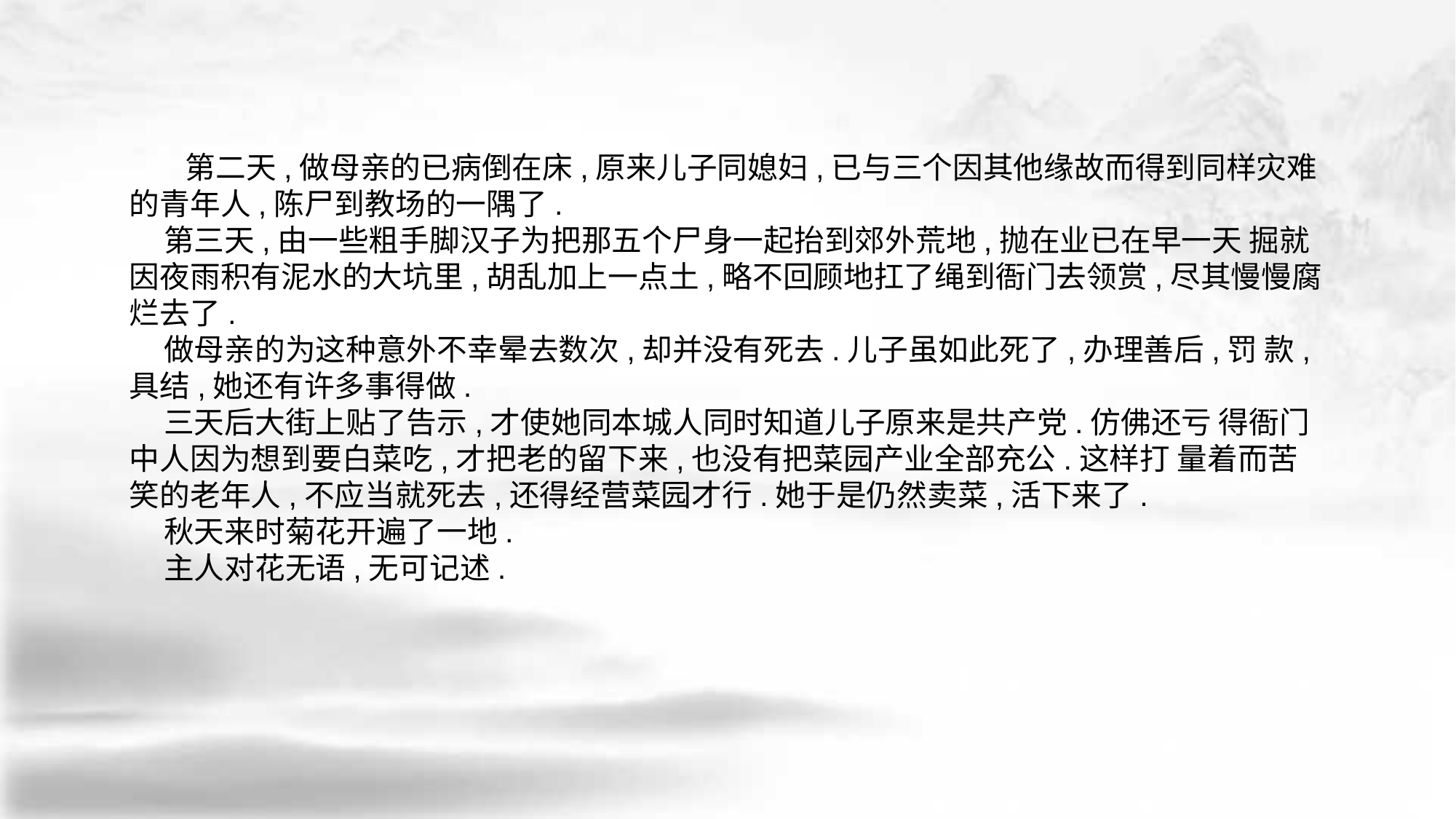

第二天,做母亲的已病倒在床,原来儿子同媳妇,已与三个因其他缘故而得到同样灾难的青年人,陈尸到教场的一隅了.
    第三天,由一些粗手脚汉子为把那五个尸身一起抬到郊外荒地,抛在业已在早一天 掘就因夜雨积有泥水的大坑里,胡乱加上一点土,略不回顾地扛了绳到衙门去领赏,尽其慢慢腐烂去了.
    做母亲的为这种意外不幸晕去数次,却并没有死去.儿子虽如此死了,办理善后,罚 款,具结,她还有许多事得做.
    三天后大街上贴了告示,才使她同本城人同时知道儿子原来是共产党.仿佛还亏 得衙门中人因为想到要白菜吃,才把老的留下来,也没有把菜园产业全部充公.这样打 量着而苦笑的老年人,不应当就死去,还得经营菜园才行.她于是仍然卖菜,活下来了.
    秋天来时菊花开遍了一地.
    主人对花无语,无可记述.